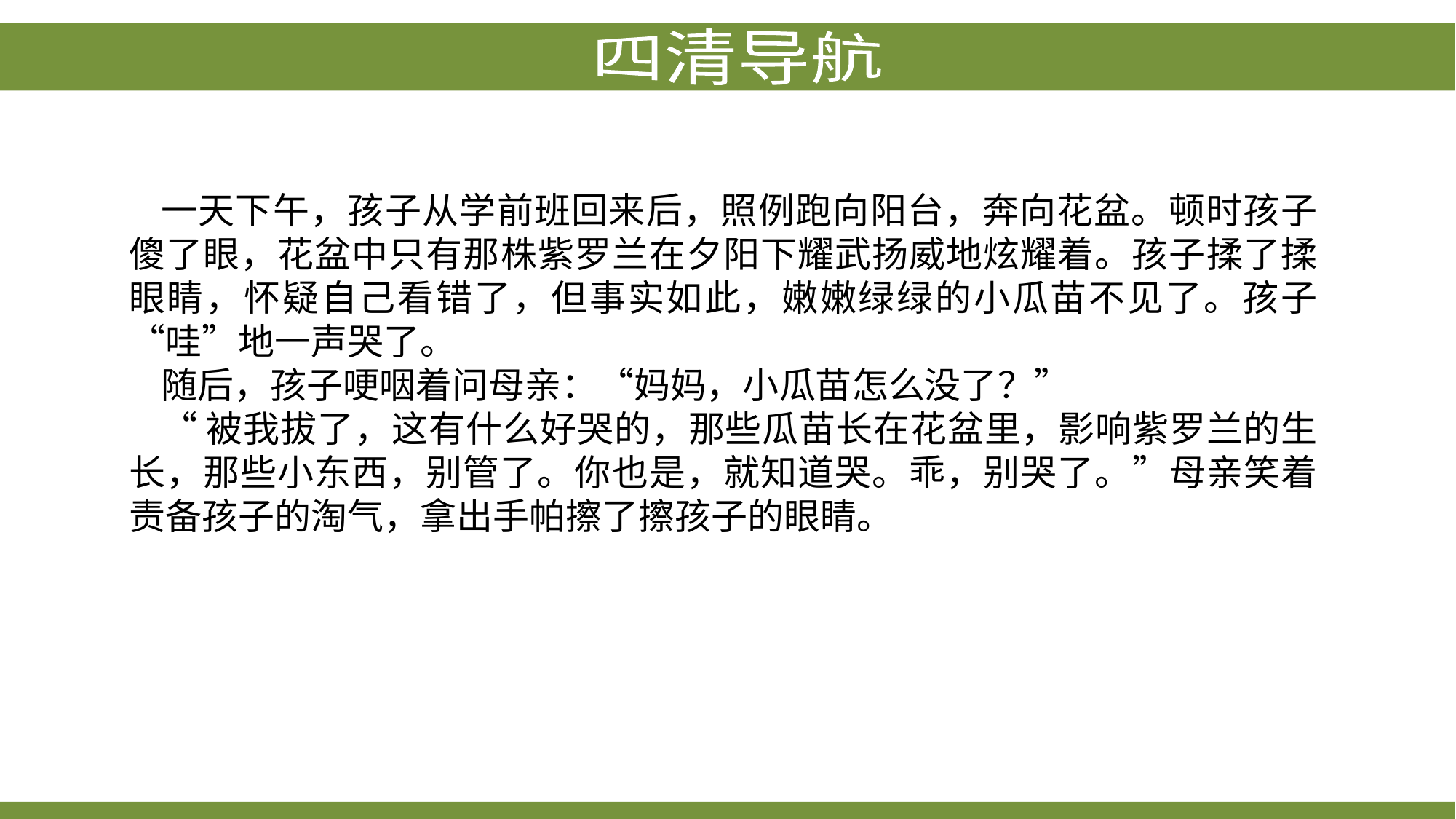

一天下午，孩子从学前班回来后，照例跑向阳台，奔向花盆。顿时孩子傻了眼，花盆中只有那株紫罗兰在夕阳下耀武扬威地炫耀着。孩子揉了揉眼睛，怀疑自己看错了，但事实如此，嫩嫩绿绿的小瓜苗不见了。孩子“哇”地一声哭了。
随后，孩子哽咽着问母亲：“妈妈，小瓜苗怎么没了？”
“被我拔了，这有什么好哭的，那些瓜苗长在花盆里，影响紫罗兰的生长，那些小东西，别管了。你也是，就知道哭。乖，别哭了。”母亲笑着责备孩子的淘气，拿出手帕擦了擦孩子的眼睛。